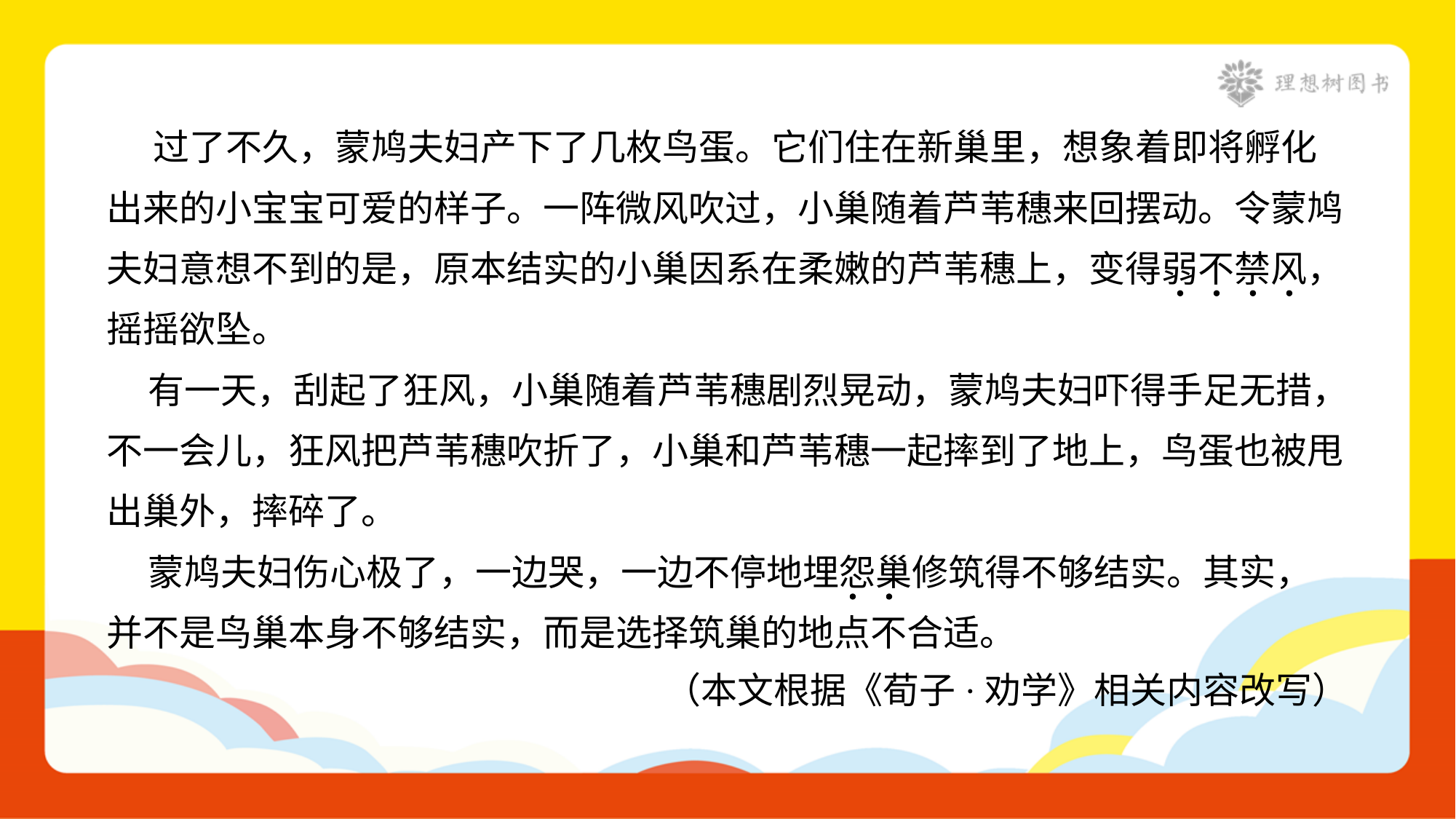

过了不久，蒙鸠夫妇产下了几枚鸟蛋。它们住在新巢里，想象着即将孵化
出来的小宝宝可爱的样子。一阵微风吹过，小巢随着芦苇穗来回摆动。令蒙鸠
夫妇意想不到的是，原本结实的小巢因系在柔嫩的芦苇穗上，变得弱不禁风，
摇摇欲坠。
    有一天，刮起了狂风，小巢随着芦苇穗剧烈晃动，蒙鸠夫妇吓得手足无措，
不一会儿，狂风把芦苇穗吹折了，小巢和芦苇穗一起摔到了地上，鸟蛋也被甩
出巢外，摔碎了。
    蒙鸠夫妇伤心极了，一边哭，一边不停地埋怨巢修筑得不够结实。其实，
并不是鸟巢本身不够结实，而是选择筑巢的地点不合适。
（本文根据《荀子·劝学》相关内容改写）